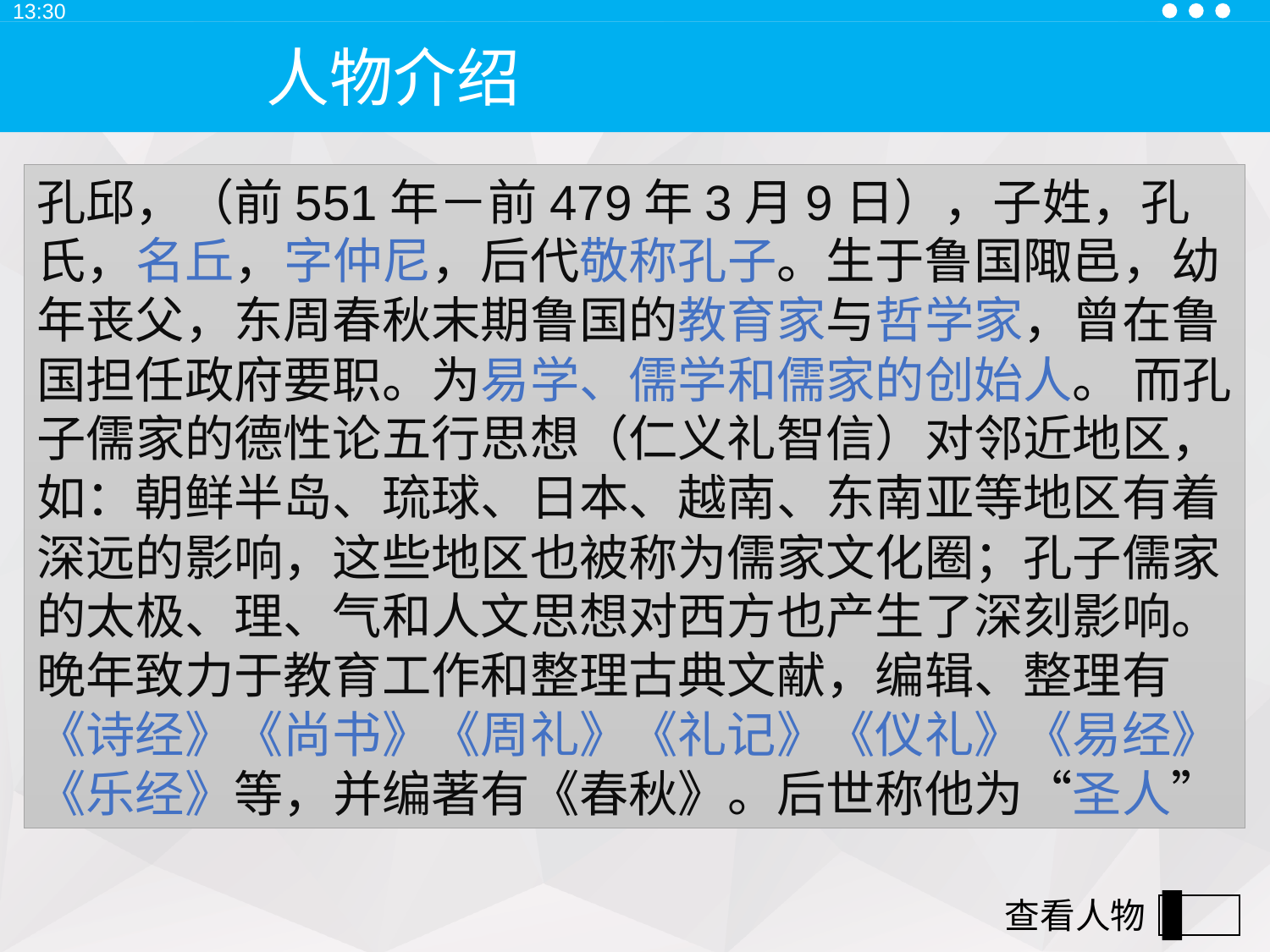

13:30

人物介绍
孔邱，（前551年－前479年3月9日），子姓，孔氏，名丘，字仲尼，后代敬称孔子。生于鲁国陬邑，幼年丧父，东周春秋末期鲁国的教育家与哲学家，曾在鲁国担任政府要职。为易学、儒学和儒家的创始人。 而孔子儒家的德性论五行思想（仁义礼智信）对邻近地区，
如：朝鲜半岛、琉球、日本、越南、东南亚等地区有着深远的影响，这些地区也被称为儒家文化圈；孔子儒家的太极、理、气和人文思想对西方也产生了深刻影响。晚年致力于教育工作和整理古典文献，编辑、整理有《诗经》《尚书》《周礼》《礼记》《仪礼》《易经》《乐经》等，并编著有《春秋》。后世称他为“圣人”
查看人物